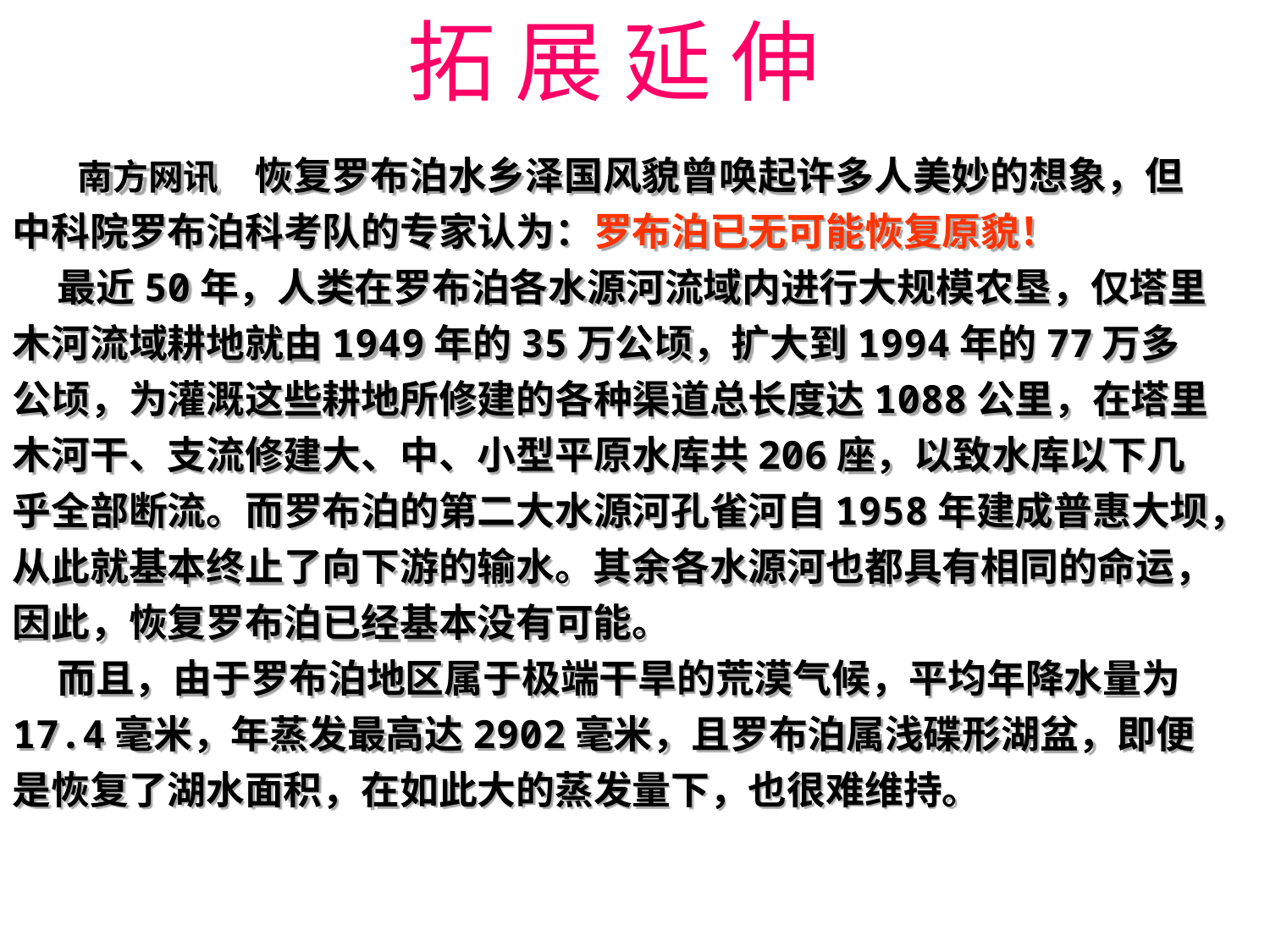

拓 展 延 伸

        南方网讯　恢复罗布泊水乡泽国风貌曾唤起许多人美妙的想象，但中科院罗布泊科考队的专家认为：罗布泊已无可能恢复原貌！
    最近50年，人类在罗布泊各水源河流域内进行大规模农垦，仅塔里木河流域耕地就由1949年的35万公顷，扩大到1994年的77万多公顷，为灌溉这些耕地所修建的各种渠道总长度达1088公里，在塔里木河干、支流修建大、中、小型平原水库共206座，以致水库以下几乎全部断流。而罗布泊的第二大水源河孔雀河自1958年建成普惠大坝，从此就基本终止了向下游的输水。其余各水源河也都具有相同的命运，因此，恢复罗布泊已经基本没有可能。
     而且，由于罗布泊地区属于极端干旱的荒漠气候，平均年降水量为17.4毫米，年蒸发最高达2902毫米，且罗布泊属浅碟形湖盆，即便是恢复了湖水面积，在如此大的蒸发量下，也很难维持。